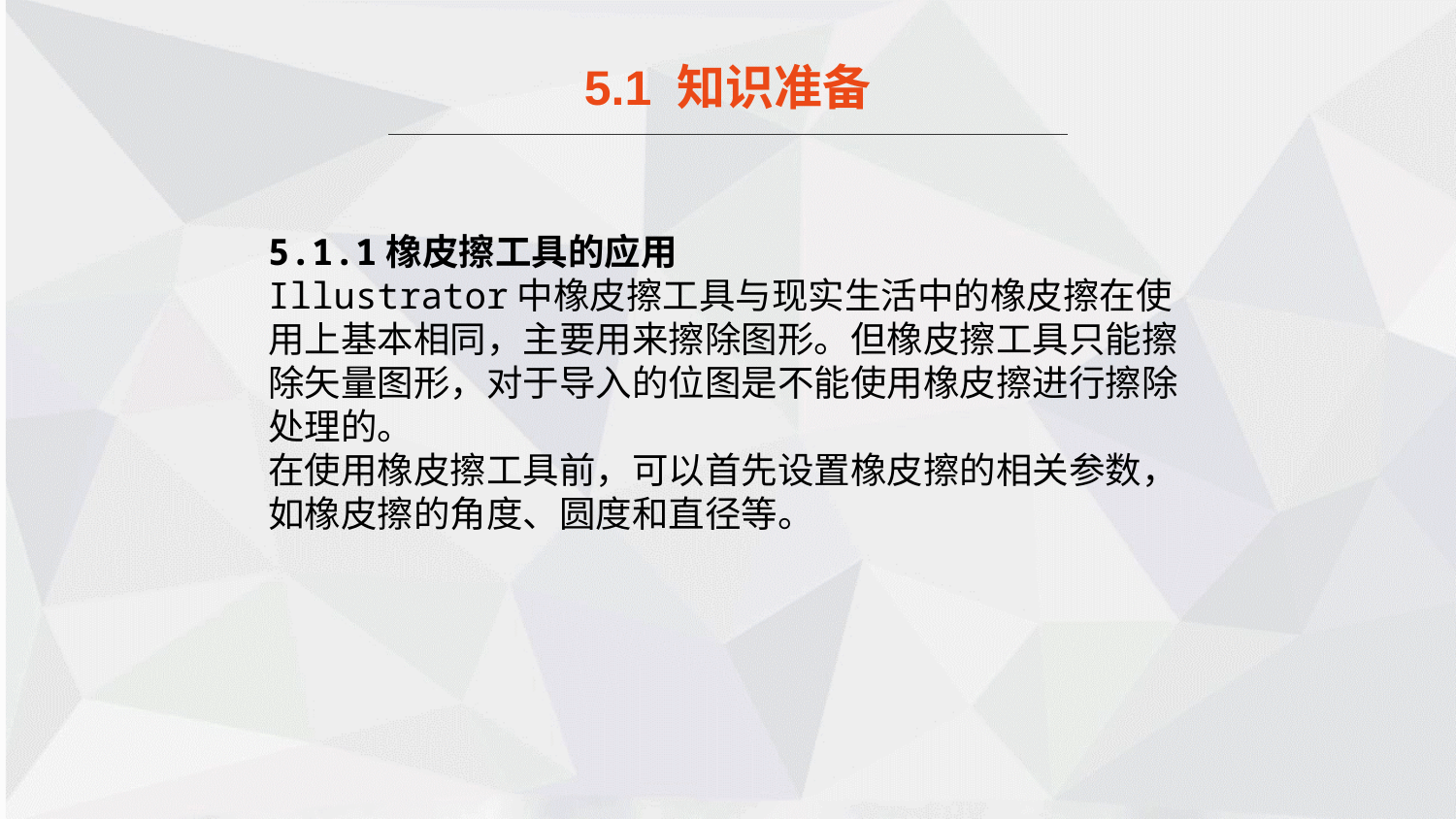

5.1 知识准备
5.1.1橡皮擦工具的应用
Illustrator中橡皮擦工具与现实生活中的橡皮擦在使用上基本相同，主要用来擦除图形。但橡皮擦工具只能擦除矢量图形，对于导入的位图是不能使用橡皮擦进行擦除处理的。
在使用橡皮擦工具前，可以首先设置橡皮擦的相关参数，如橡皮擦的角度、圆度和直径等。